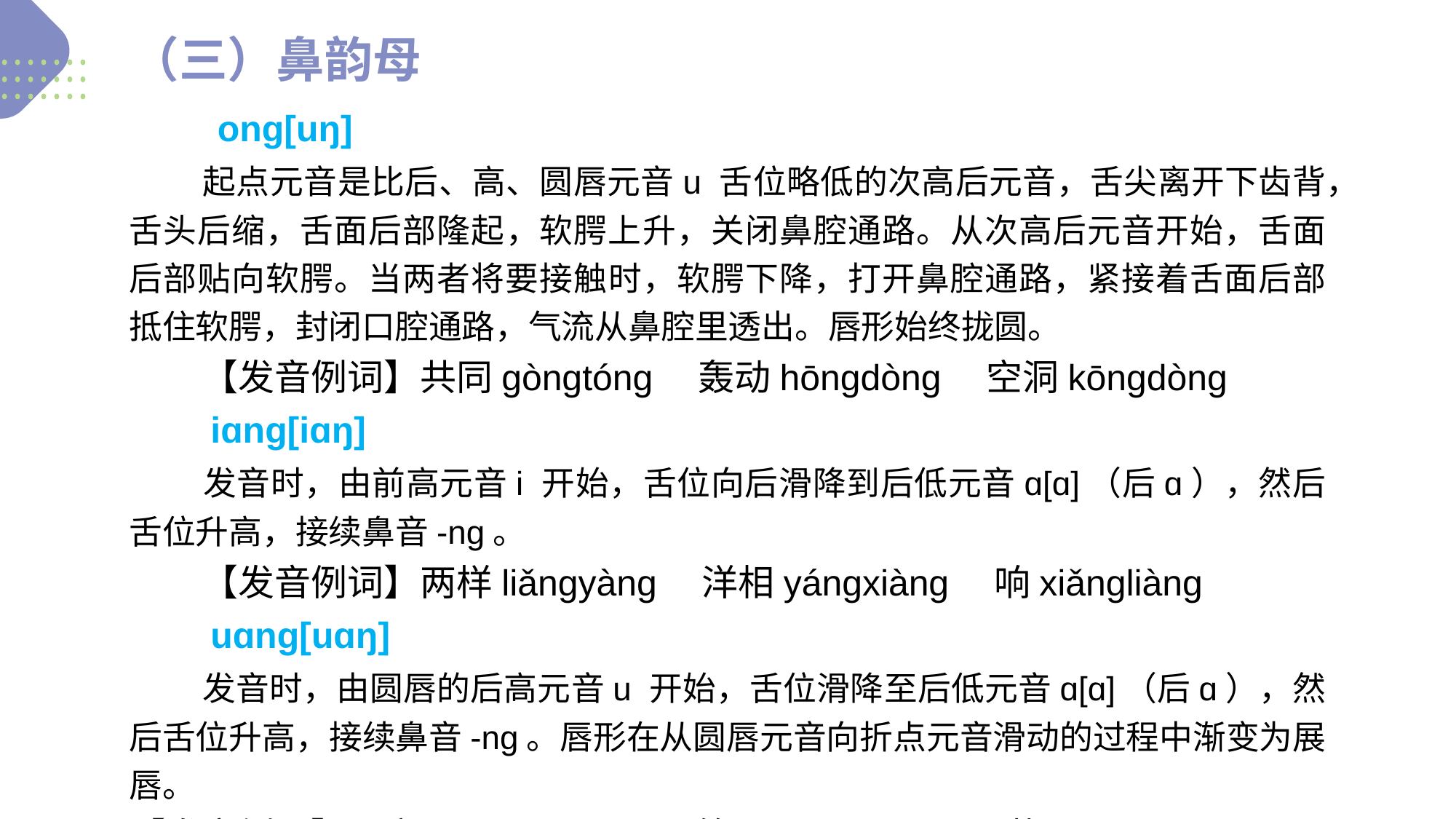

（三）鼻韵母

　　　onɡ[uŋ]
　　起点元音是比后、高、圆唇元音u 舌位略低的次高后元音，舌尖离开下齿背，舌头后缩，舌面后部隆起，软腭上升，关闭鼻腔通路。从次高后元音开始，舌面后部贴向软腭。当两者将要接触时，软腭下降，打开鼻腔通路，紧接着舌面后部抵住软腭，封闭口腔通路，气流从鼻腔里透出。唇形始终拢圆。
　　【发音例词】共同ɡònɡtónɡ　轰动hōnɡdònɡ　空洞kōnɡdònɡ
　　iɑnɡ[iɑŋ]
　　发音时，由前高元音i 开始，舌位向后滑降到后低元音ɑ[ɑ]（后ɑ），然后舌位升高，接续鼻音-nɡ。
　　【发音例词】两样liǎnɡyànɡ　洋相yánɡxiànɡ　响xiǎnɡliànɡ
　　uɑnɡ[uɑŋ]
　　发音时，由圆唇的后高元音u 开始，舌位滑降至后低元音ɑ[ɑ]（后ɑ），然后舌位升高，接续鼻音-nɡ。唇形在从圆唇元音向折点元音滑动的过程中渐变为展唇。
【发音例词】狂妄kuánɡwànɡ　双簧shuānɡhuánɡ　状况zhuànɡkuànɡ